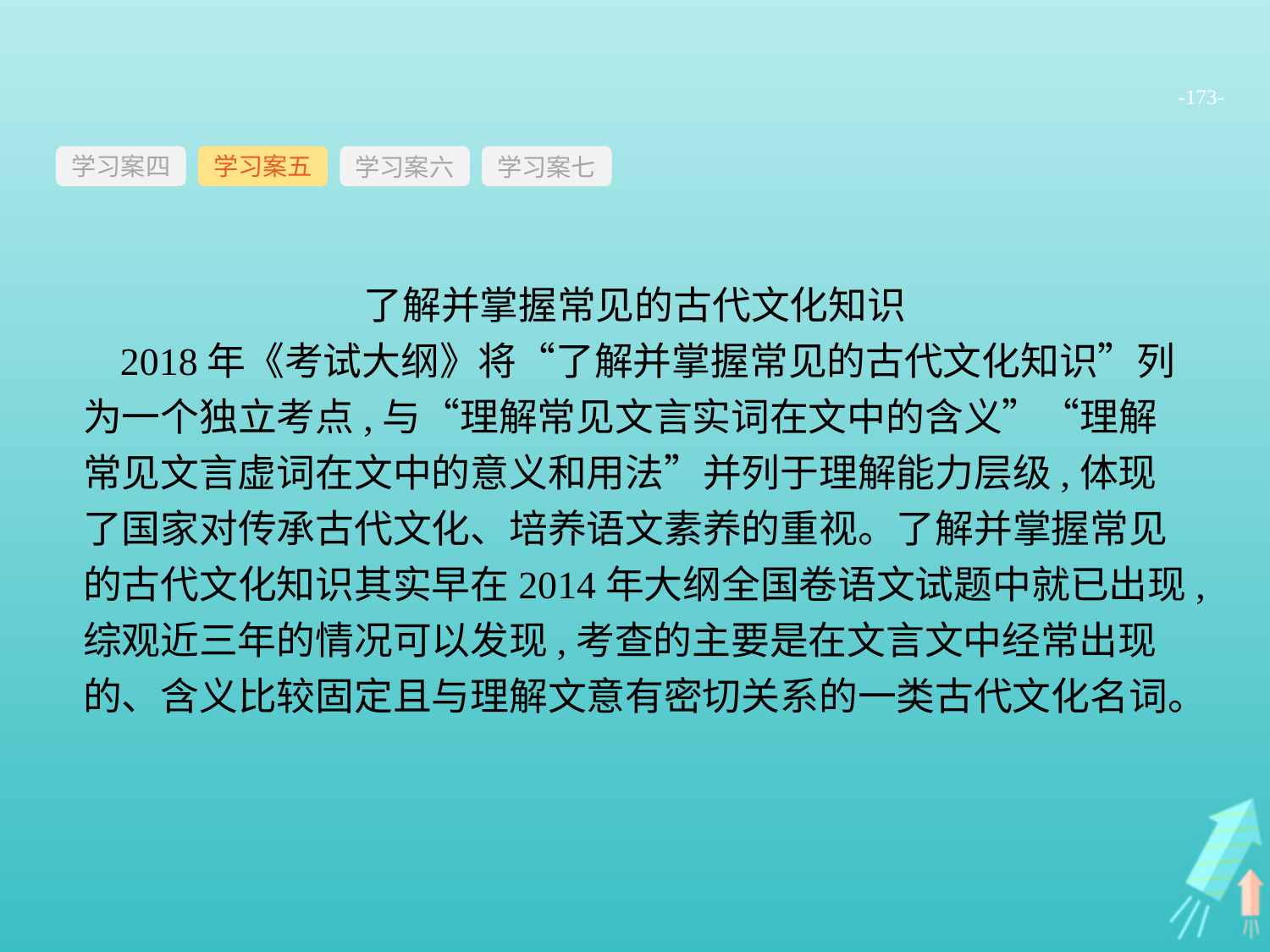

-173-
学习案四
学习案六
学习案七
学习案五
了解并掌握常见的古代文化知识
2018年《考试大纲》将“了解并掌握常见的古代文化知识”列为一个独立考点,与“理解常见文言实词在文中的含义”“理解常见文言虚词在文中的意义和用法”并列于理解能力层级,体现了国家对传承古代文化、培养语文素养的重视。了解并掌握常见的古代文化知识其实早在2014年大纲全国卷语文试题中就已出现,综观近三年的情况可以发现,考查的主要是在文言文中经常出现的、含义比较固定且与理解文意有密切关系的一类古代文化名词。